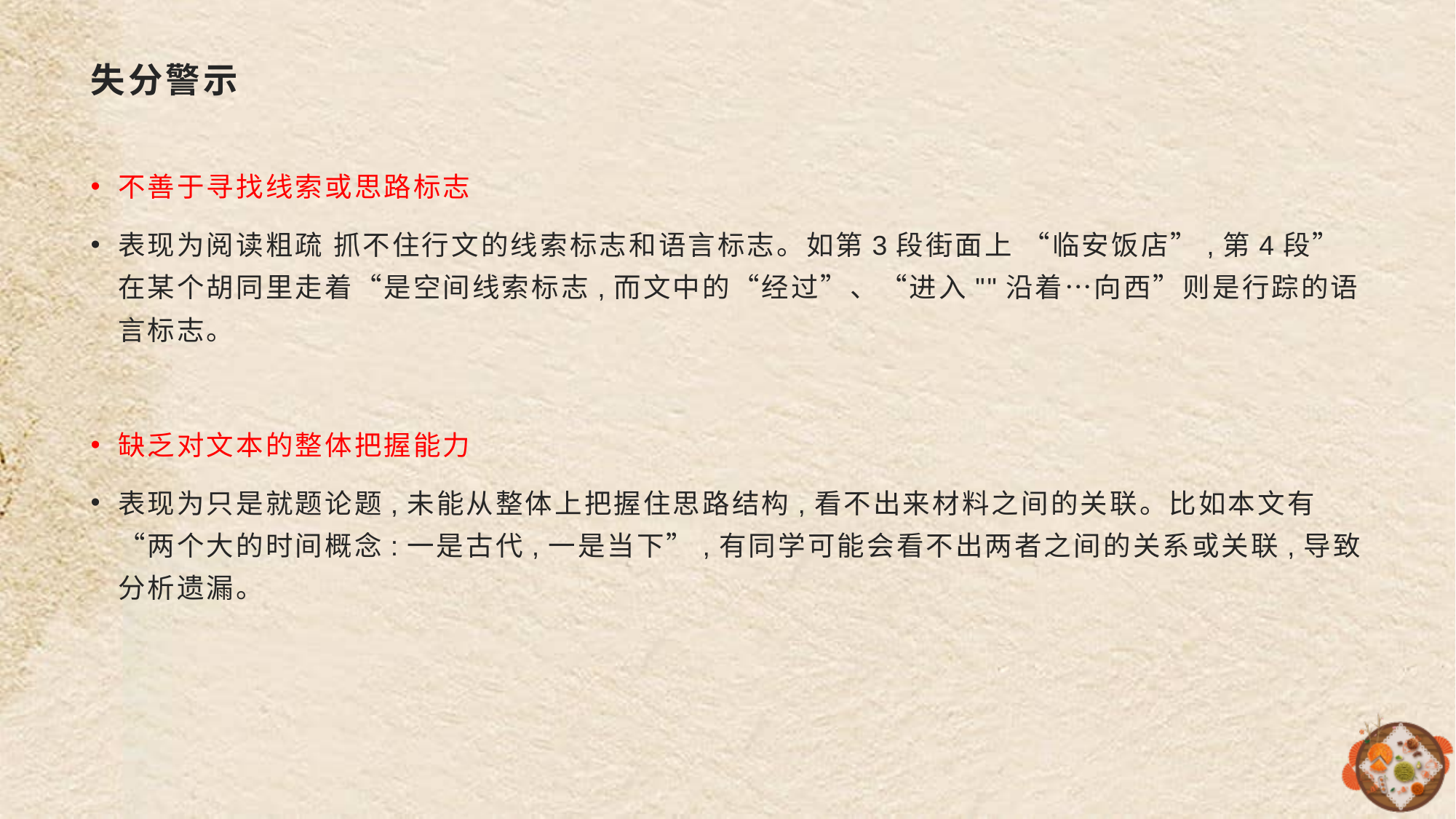

# 失分警示

不善于寻找线索或思路标志
表现为阅读粗疏 抓不住行文的线索标志和语言标志。如第3段街面上 “临安饭店”,第4段”在某个胡同里走着“是空间线索标志,而文中的“经过”、“进入""沿着…向西”则是行踪的语言标志。

缺乏对文本的整体把握能力
表现为只是就题论题,未能从整体上把握住思路结构,看不出来材料之间的关联。比如本文有“两个大的时间概念:一是古代,一是当下”,有同学可能会看不出两者之间的关系或关联,导致分析遗漏。